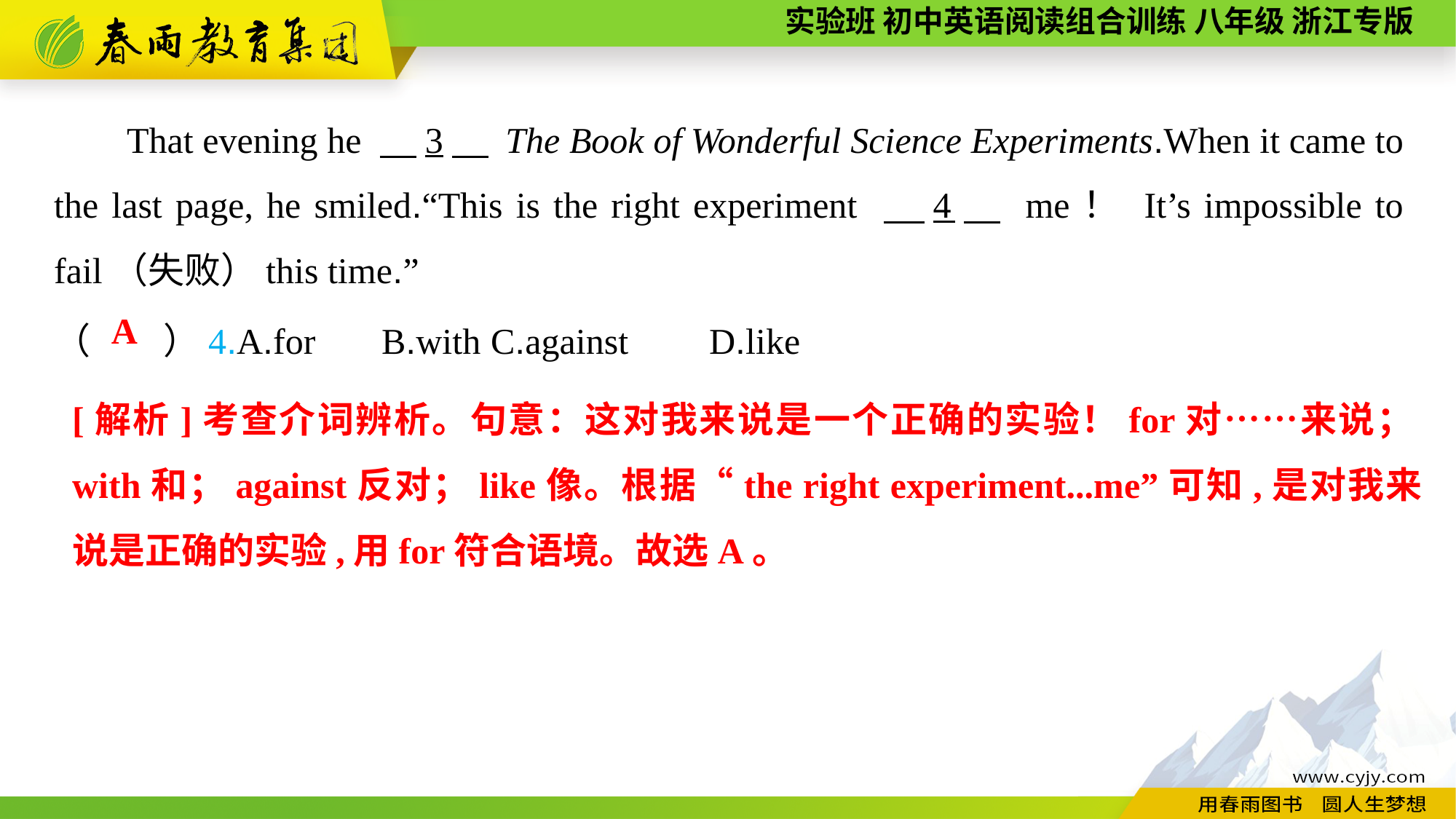

That evening he 　3　 The Book of Wonderful Science Experiments.When it came to the last page, he smiled.“This is the right experiment 　4　 me！ It’s impossible to fail（失败）this time.”
（　　）4.A.for	B.with	C.against	D.like
A
[解析]考查介词辨析。句意：这对我来说是一个正确的实验！for对……来说；with和；against反对；like像。根据“the right experiment...me”可知,是对我来说是正确的实验,用for符合语境。故选A。